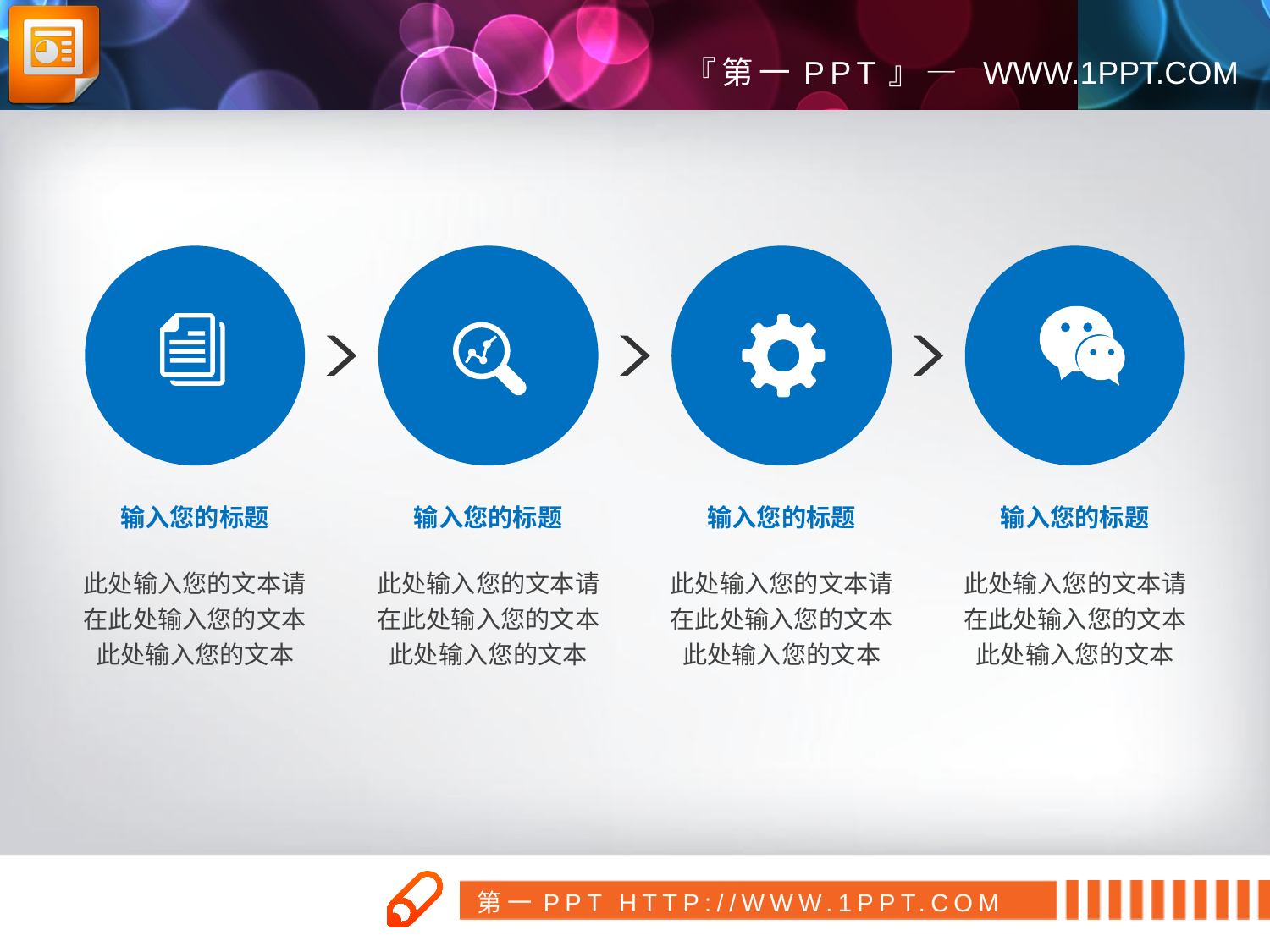

输入您的标题
此处输入您的文本请在此处输入您的文本此处输入您的文本
输入您的标题
此处输入您的文本请在此处输入您的文本此处输入您的文本
输入您的标题
此处输入您的文本请在此处输入您的文本此处输入您的文本
输入您的标题
此处输入您的文本请在此处输入您的文本此处输入您的文本